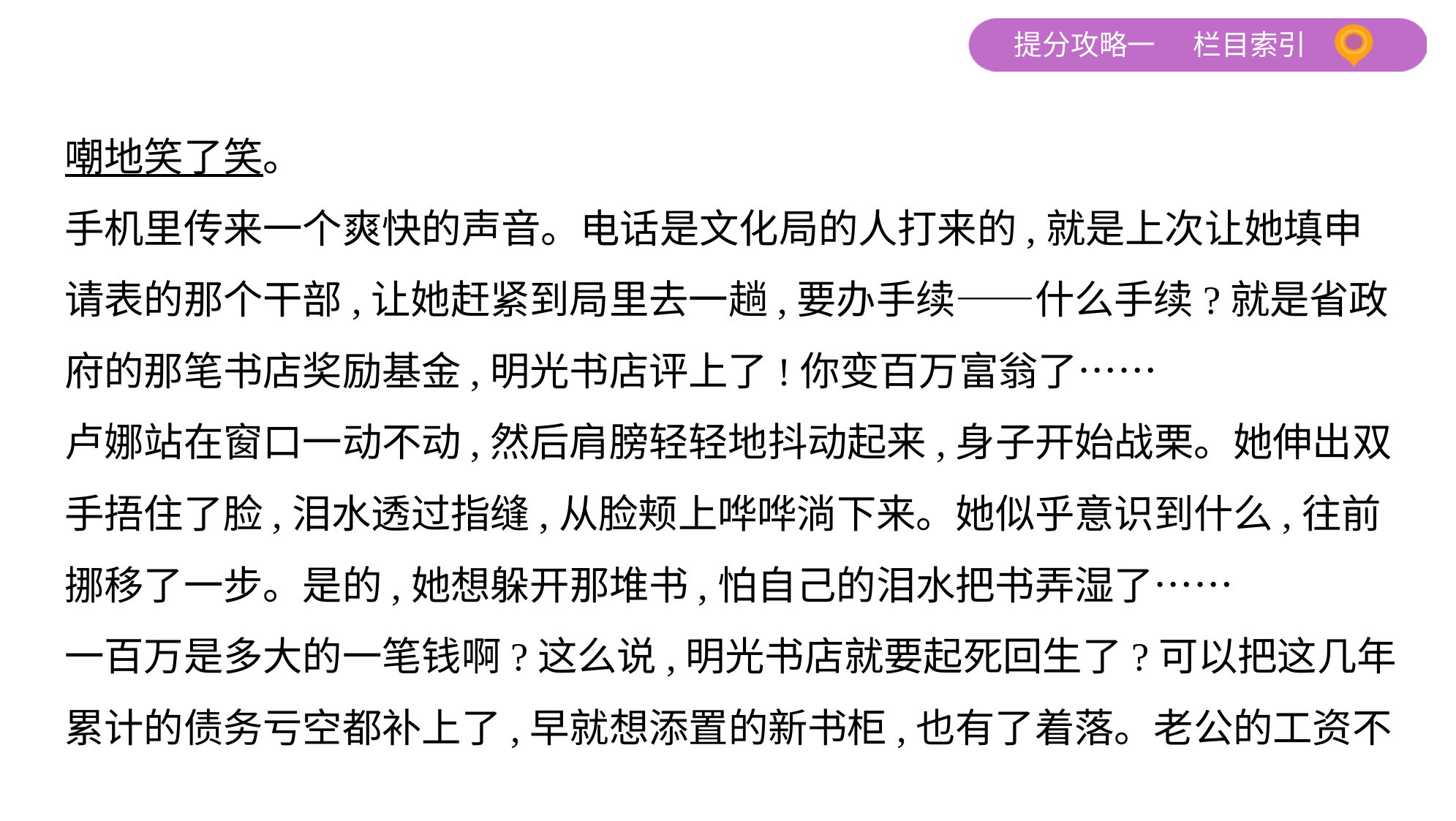

嘲地笑了笑。
手机里传来一个爽快的声音。电话是文化局的人打来的,就是上次让她填申
请表的那个干部,让她赶紧到局里去一趟,要办手续——什么手续?就是省政
府的那笔书店奖励基金,明光书店评上了!你变百万富翁了……
卢娜站在窗口一动不动,然后肩膀轻轻地抖动起来,身子开始战栗。她伸出双
手捂住了脸,泪水透过指缝,从脸颊上哗哗淌下来。她似乎意识到什么,往前
挪移了一步。是的,她想躲开那堆书,怕自己的泪水把书弄湿了……
一百万是多大的一笔钱啊?这么说,明光书店就要起死回生了?可以把这几年
累计的债务亏空都补上了,早就想添置的新书柜,也有了着落。老公的工资不